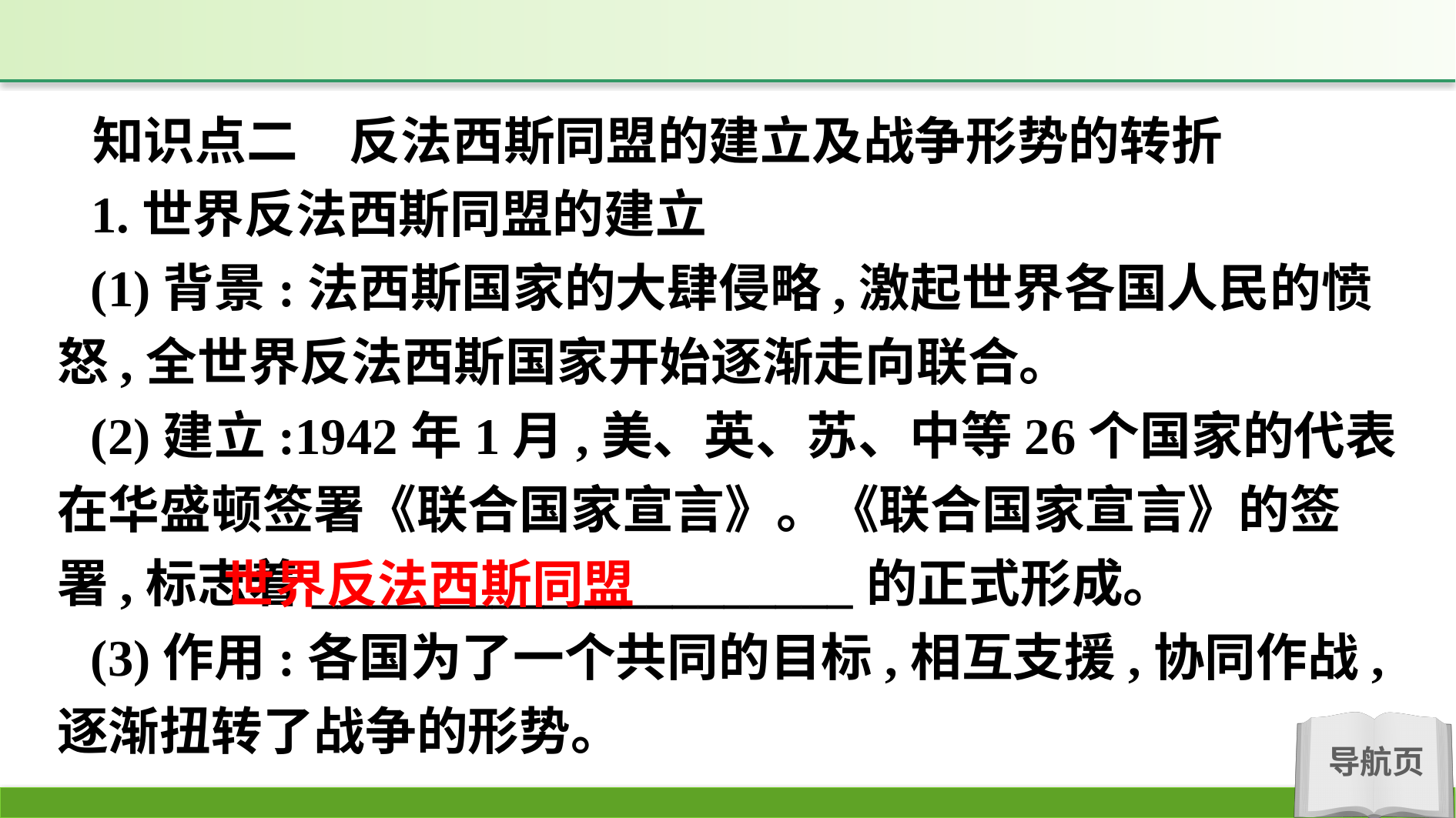

知识点二　反法西斯同盟的建立及战争形势的转折
1.世界反法西斯同盟的建立
(1)背景:法西斯国家的大肆侵略,激起世界各国人民的愤怒,全世界反法西斯国家开始逐渐走向联合。
(2)建立:1942年1月,美、英、苏、中等26个国家的代表在华盛顿签署《联合国家宣言》。《联合国家宣言》的签署,标志着_____________________的正式形成。
(3)作用:各国为了一个共同的目标,相互支援,协同作战,逐渐扭转了战争的形势。
世界反法西斯同盟